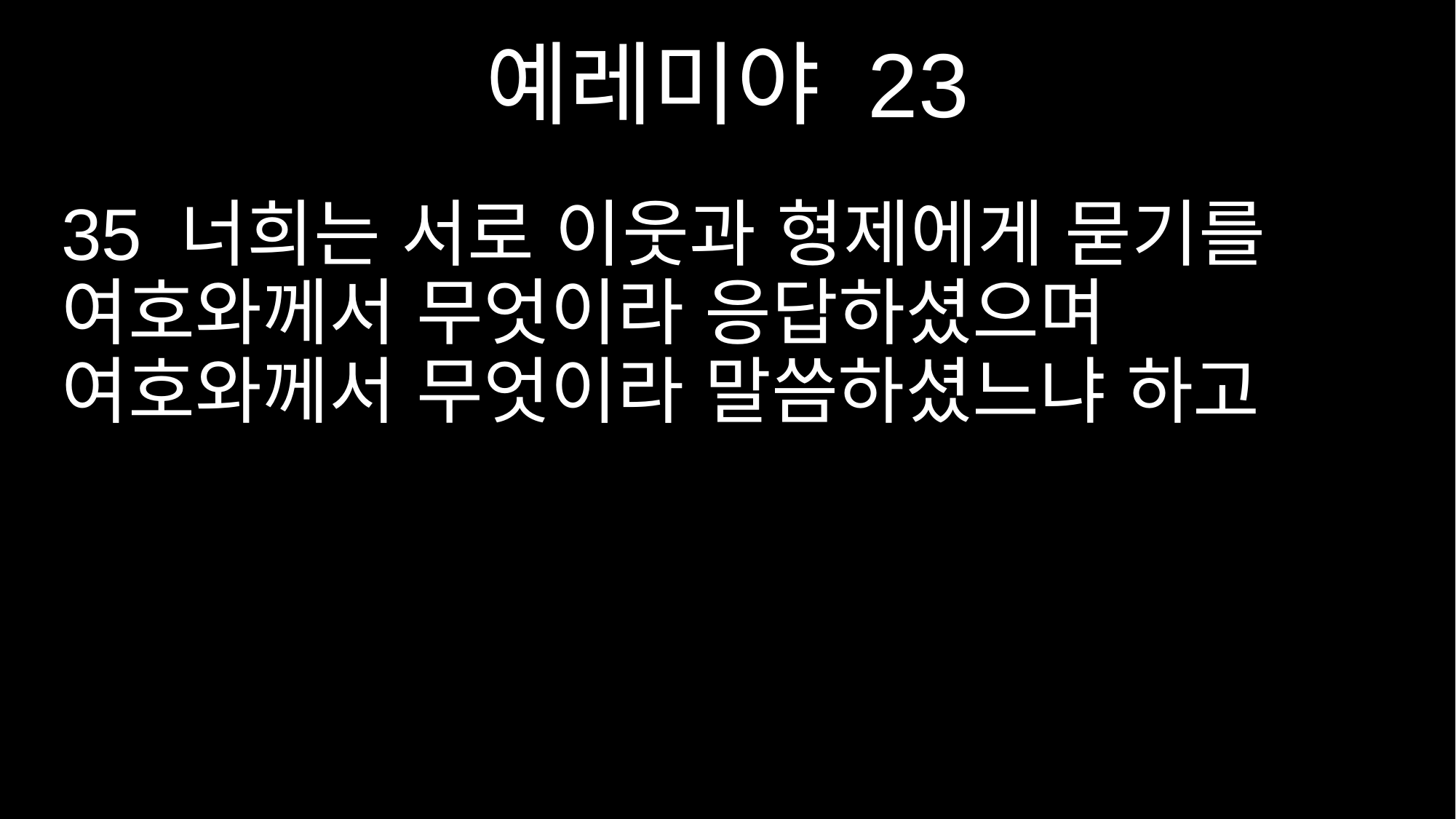

예레미야 23
35 너희는 서로 이웃과 형제에게 묻기를 여호와께서 무엇이라 응답하셨으며 여호와께서 무엇이라 말씀하셨느냐 하고